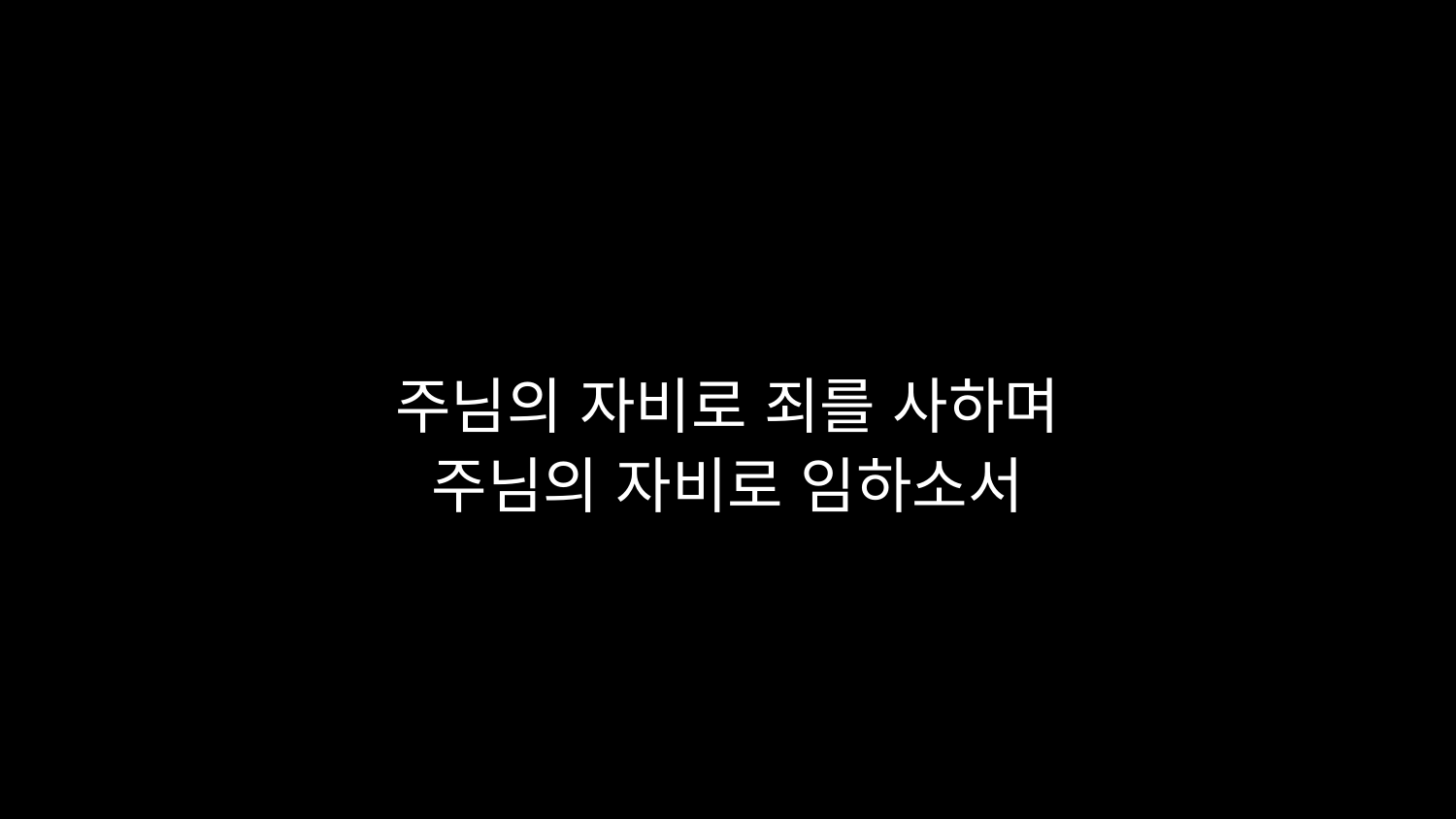

# 주님의 자비로 죄를 사하며 주님의 자비로 임하소서